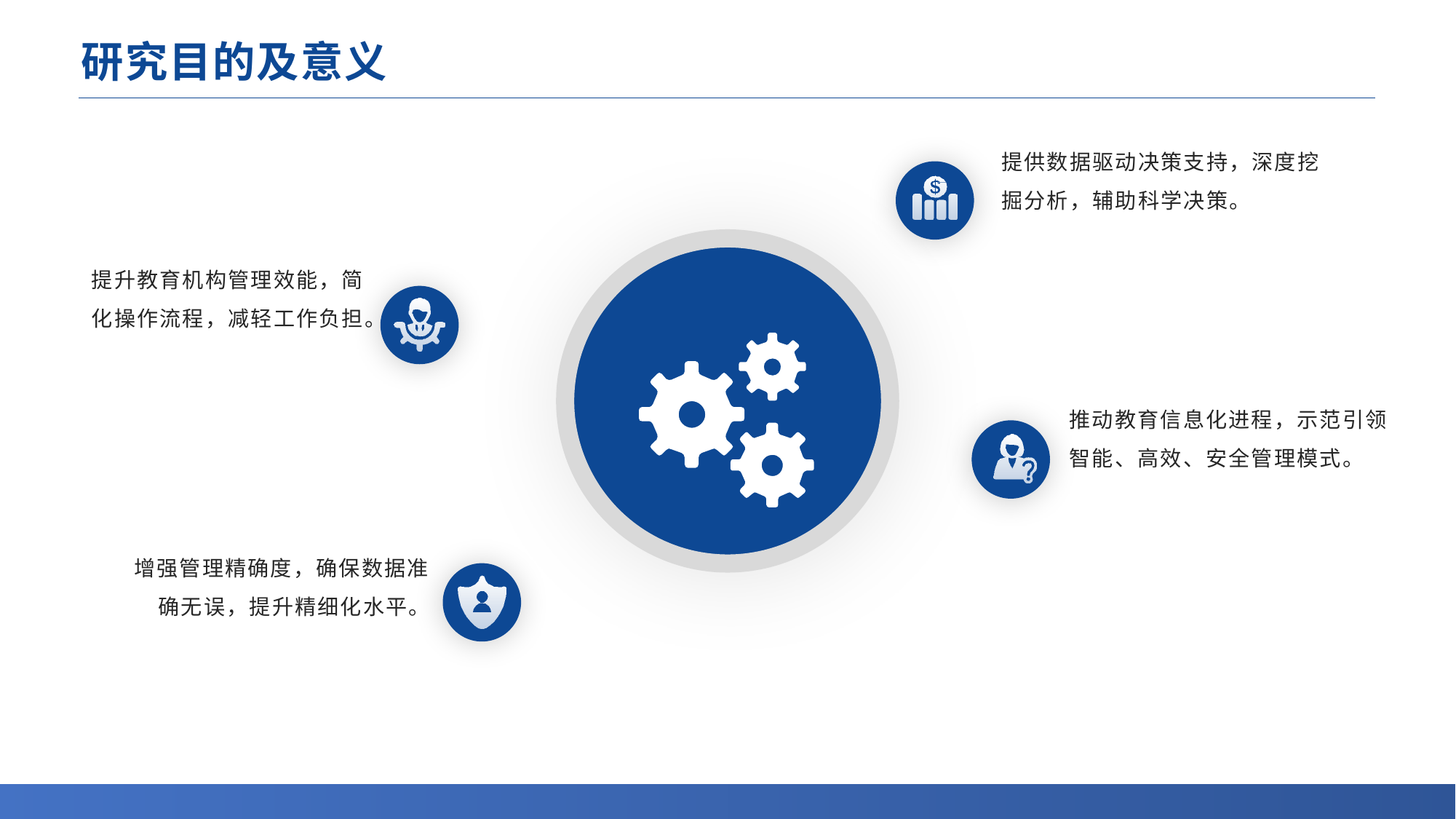

# 研究目的及意义
提供数据驱动决策支持，深度挖掘分析，辅助科学决策。

提升教育机构管理效能，简化操作流程，减轻工作负担。

推动教育信息化进程，示范引领智能、高效、安全管理模式。

增强管理精确度，确保数据准确无误，提升精细化水平。